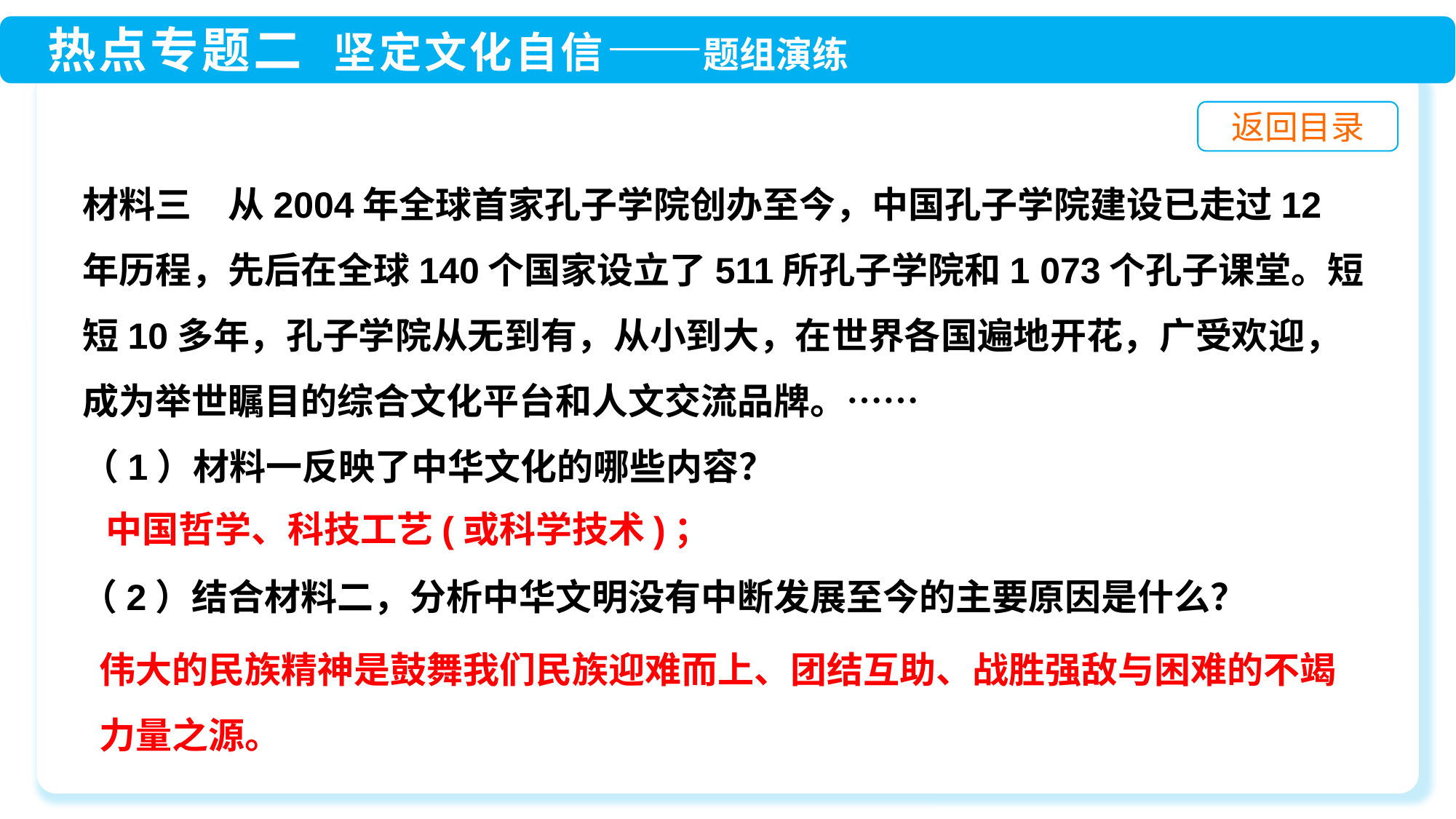

材料三　从2004年全球首家孔子学院创办至今，中国孔子学院建设已走过12年历程，先后在全球140个国家设立了511所孔子学院和1 073个孔子课堂。短短10多年，孔子学院从无到有，从小到大，在世界各国遍地开花，广受欢迎，成为举世瞩目的综合文化平台和人文交流品牌。……
（1）材料一反映了中华文化的哪些内容？
中国哲学、科技工艺(或科学技术)；
（2）结合材料二，分析中华文明没有中断发展至今的主要原因是什么？
伟大的民族精神是鼓舞我们民族迎难而上、团结互助、战胜强敌与困难的不竭力量之源。